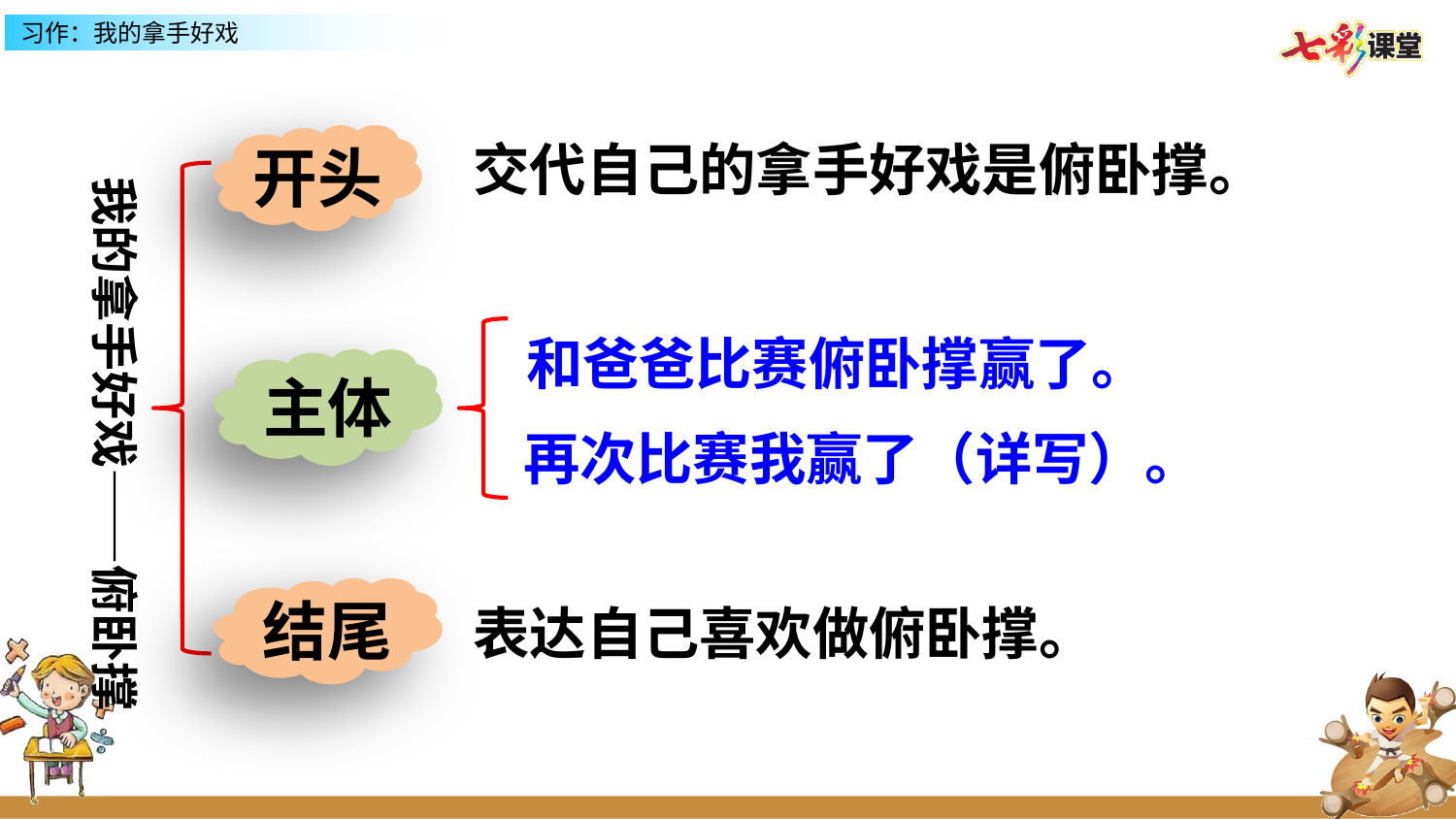

我的拿手好戏——俯卧撑

开头
交代自己的拿手好戏是俯卧撑。

和爸爸比赛俯卧撑赢了。

主体
再次比赛我赢了（详写）。

结尾
表达自己喜欢做俯卧撑。